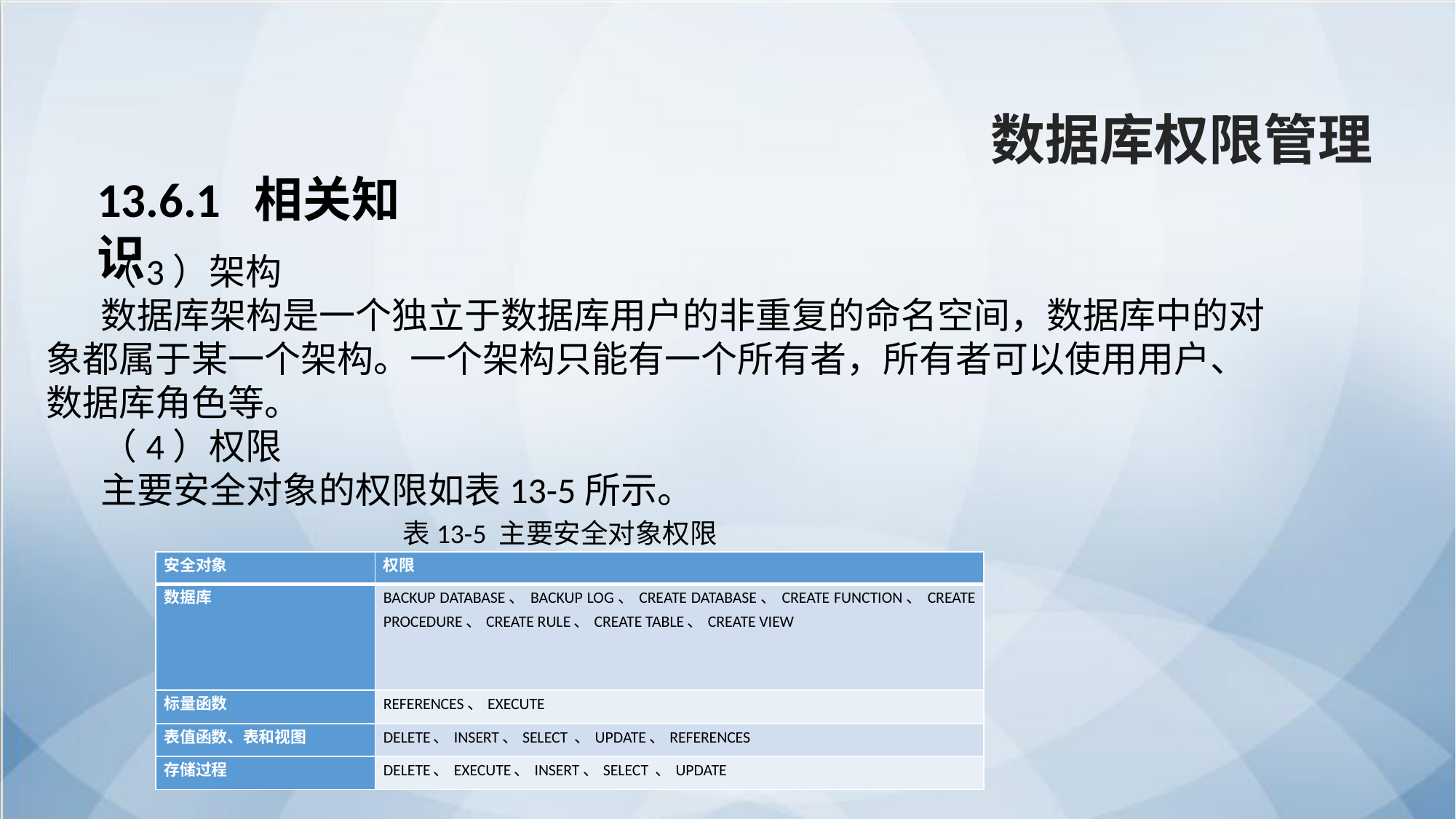

数据库权限管理
13.6.1  相关知识

（3）架构
数据库架构是一个独立于数据库用户的非重复的命名空间，数据库中的对象都属于某一个架构。一个架构只能有一个所有者，所有者可以使用用户、数据库角色等。
（4）权限
主要安全对象的权限如表13-5所示。
表13-5 主要安全对象权限
| 安全对象 | 权限 |
| --- | --- |
| 数据库 | BACKUP DATABASE、BACKUP LOG、CREATE DATABASE、CREATE FUNCTION、CREATE PROCEDURE、CREATE RULE、CREATE TABLE、CREATE VIEW |
| 标量函数 | REFERENCES、EXECUTE |
| 表值函数、表和视图 | DELETE、INSERT、SELECT 、UPDATE、REFERENCES |
| 存储过程 | DELETE、EXECUTE、INSERT、SELECT 、UPDATE |